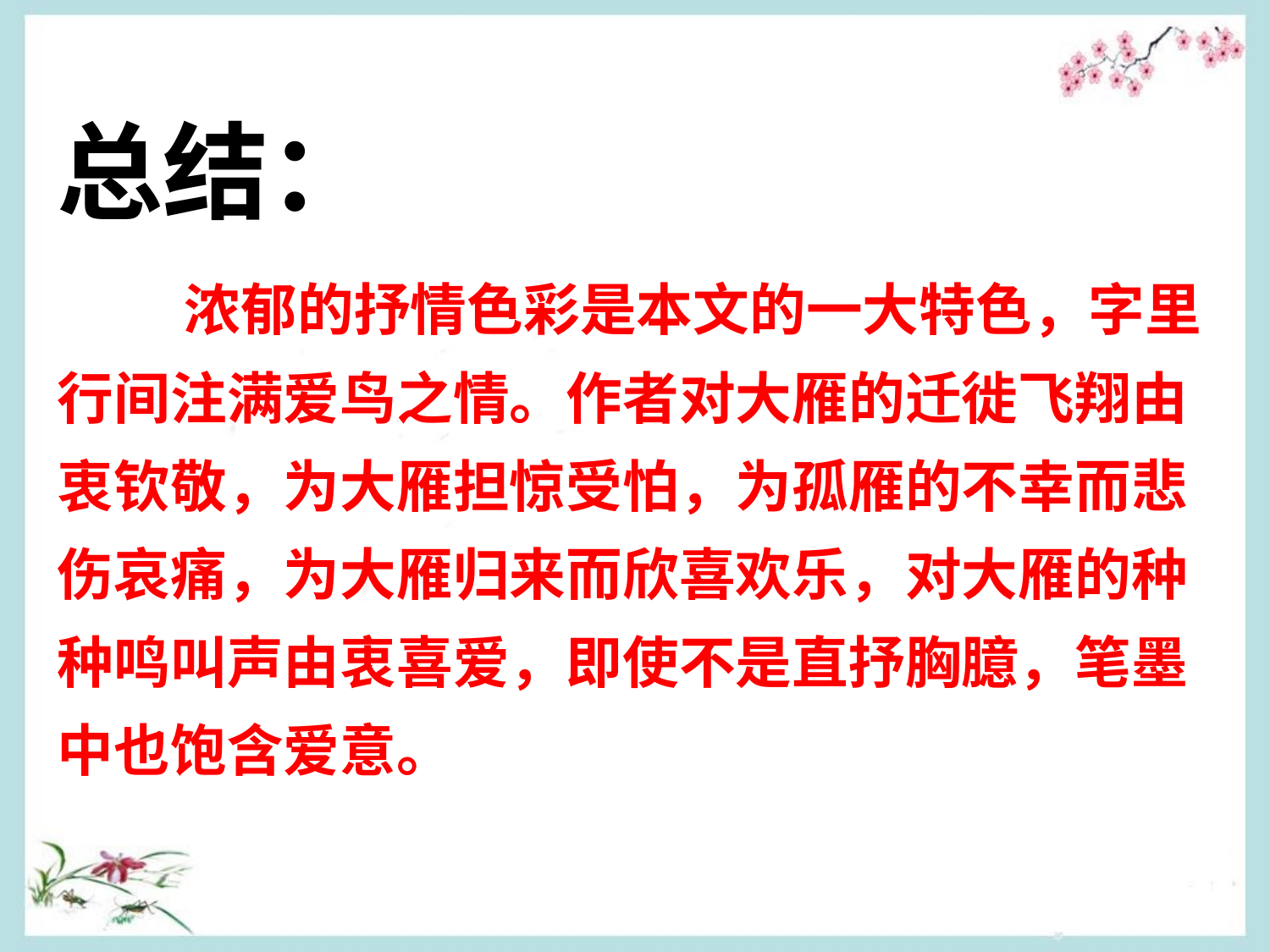

总结：
浓郁的抒情色彩是本文的一大特色，字里行间注满爱鸟之情。作者对大雁的迁徙飞翔由衷钦敬，为大雁担惊受怕，为孤雁的不幸而悲伤哀痛，为大雁归来而欣喜欢乐，对大雁的种种鸣叫声由衷喜爱，即使不是直抒胸臆，笔墨中也饱含爱意。